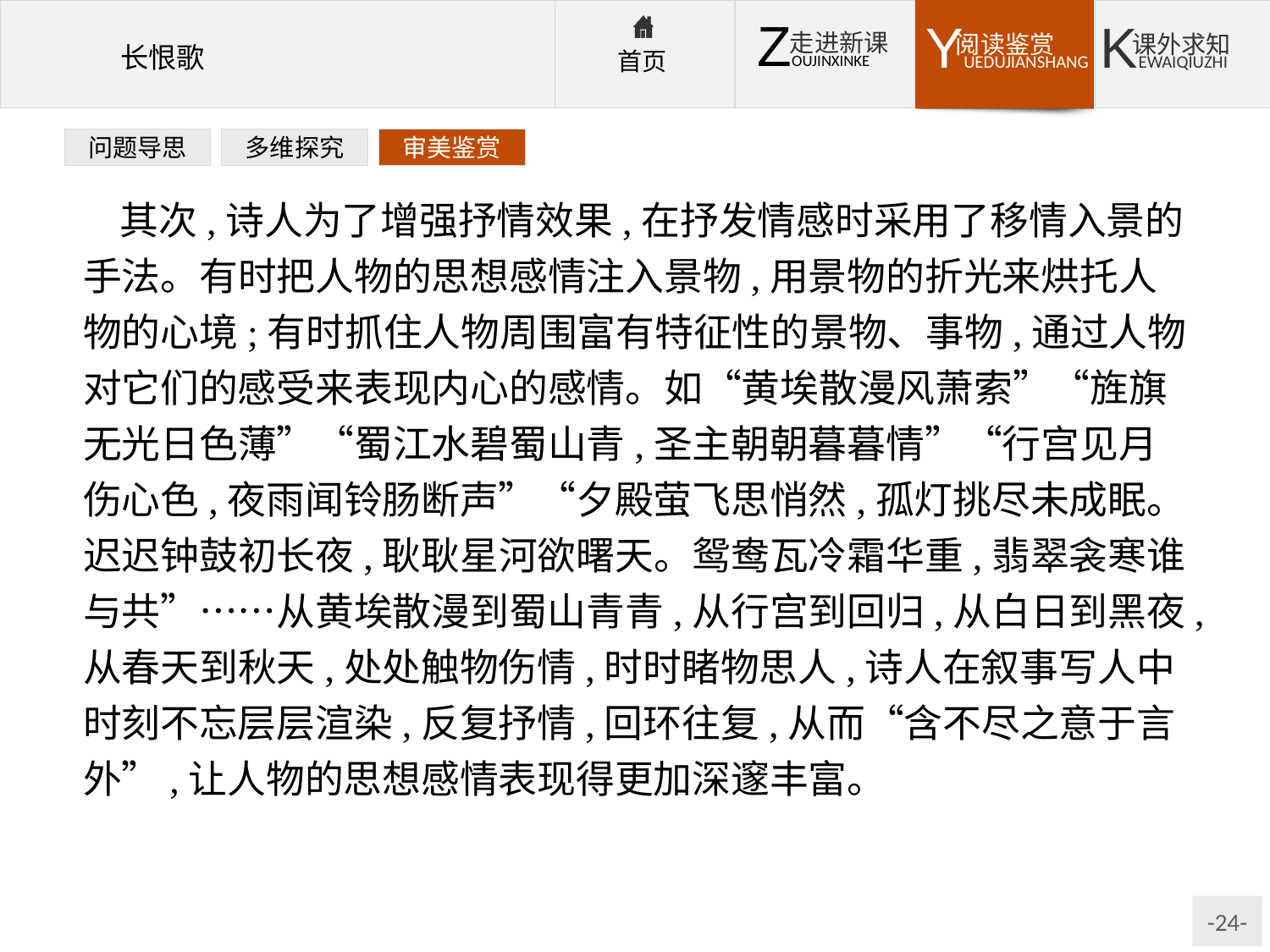

问题导思
多维探究
审美鉴赏
其次,诗人为了增强抒情效果,在抒发情感时采用了移情入景的手法。有时把人物的思想感情注入景物,用景物的折光来烘托人物的心境;有时抓住人物周围富有特征性的景物、事物,通过人物对它们的感受来表现内心的感情。如“黄埃散漫风萧索”“旌旗无光日色薄”“蜀江水碧蜀山青,圣主朝朝暮暮情”“行宫见月伤心色,夜雨闻铃肠断声”“夕殿萤飞思悄然,孤灯挑尽未成眠。迟迟钟鼓初长夜,耿耿星河欲曙天。鸳鸯瓦冷霜华重,翡翠衾寒谁与共”……从黄埃散漫到蜀山青青,从行宫到回归,从白日到黑夜,从春天到秋天,处处触物伤情,时时睹物思人,诗人在叙事写人中时刻不忘层层渲染,反复抒情,回环往复,从而“含不尽之意于言外”,让人物的思想感情表现得更加深邃丰富。